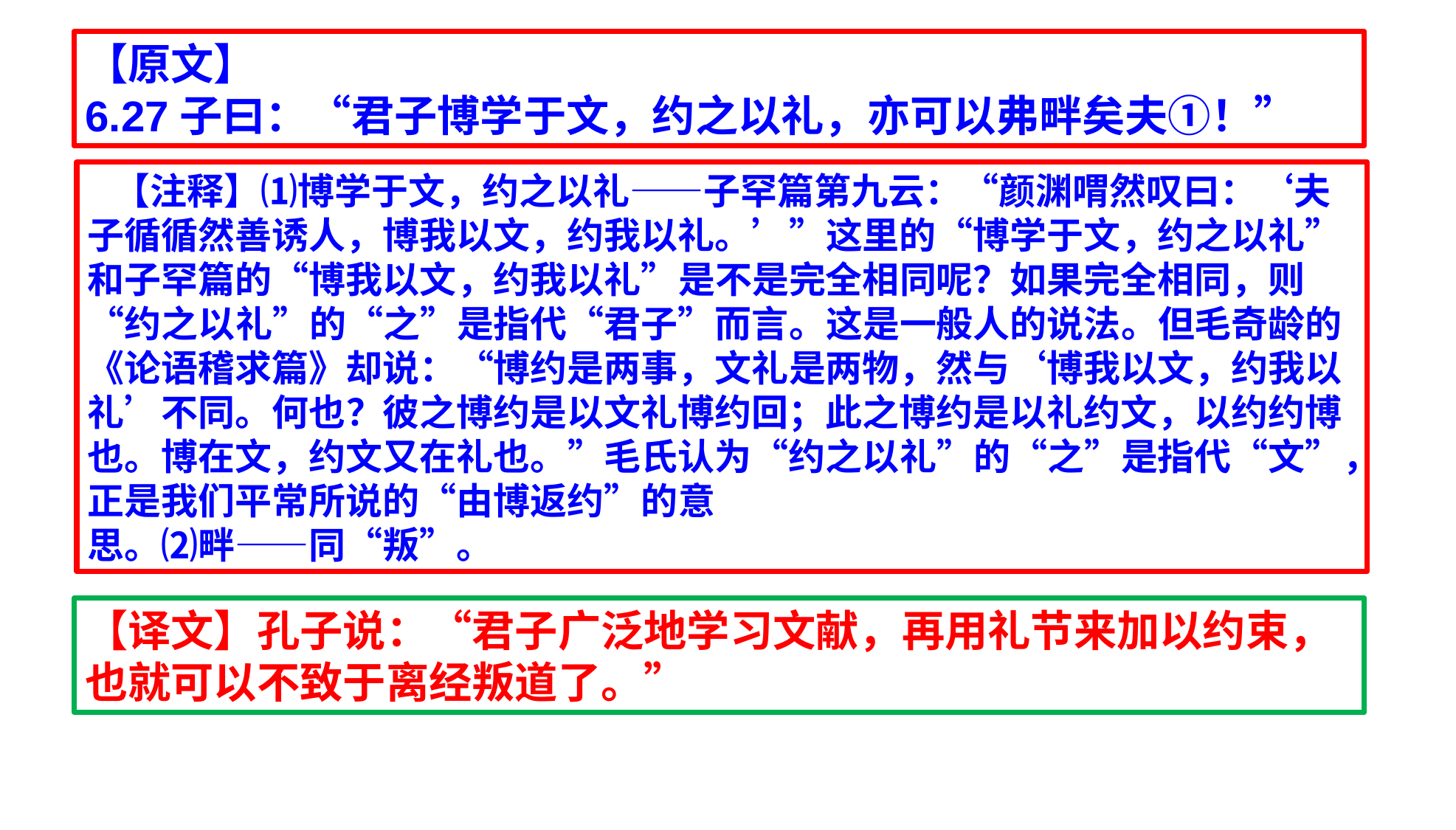

【原文】
6.27子曰：“君子博学于文，约之以礼，亦可以弗畔矣夫①！”
  【注释】⑴博学于文，约之以礼——子罕篇第九云：“颜渊喟然叹曰：‘夫子循循然善诱人，博我以文，约我以礼。’”这里的“博学于文，约之以礼”和子罕篇的“博我以文，约我以礼”是不是完全相同呢？如果完全相同，则“约之以礼”的“之”是指代“君子”而言。这是一般人的说法。但毛奇龄的《论语稽求篇》却说：“博约是两事，文礼是两物，然与‘博我以文，约我以礼’不同。何也？彼之博约是以文礼博约回；此之博约是以礼约文，以约约博也。博在文，约文又在礼也。”毛氏认为“约之以礼”的“之”是指代“文”，正是我们平常所说的“由博返约”的意
思。⑵畔——同“叛”。
【译文】孔子说：“君子广泛地学习文献，再用礼节来加以约束，也就可以不致于离经叛道了。”